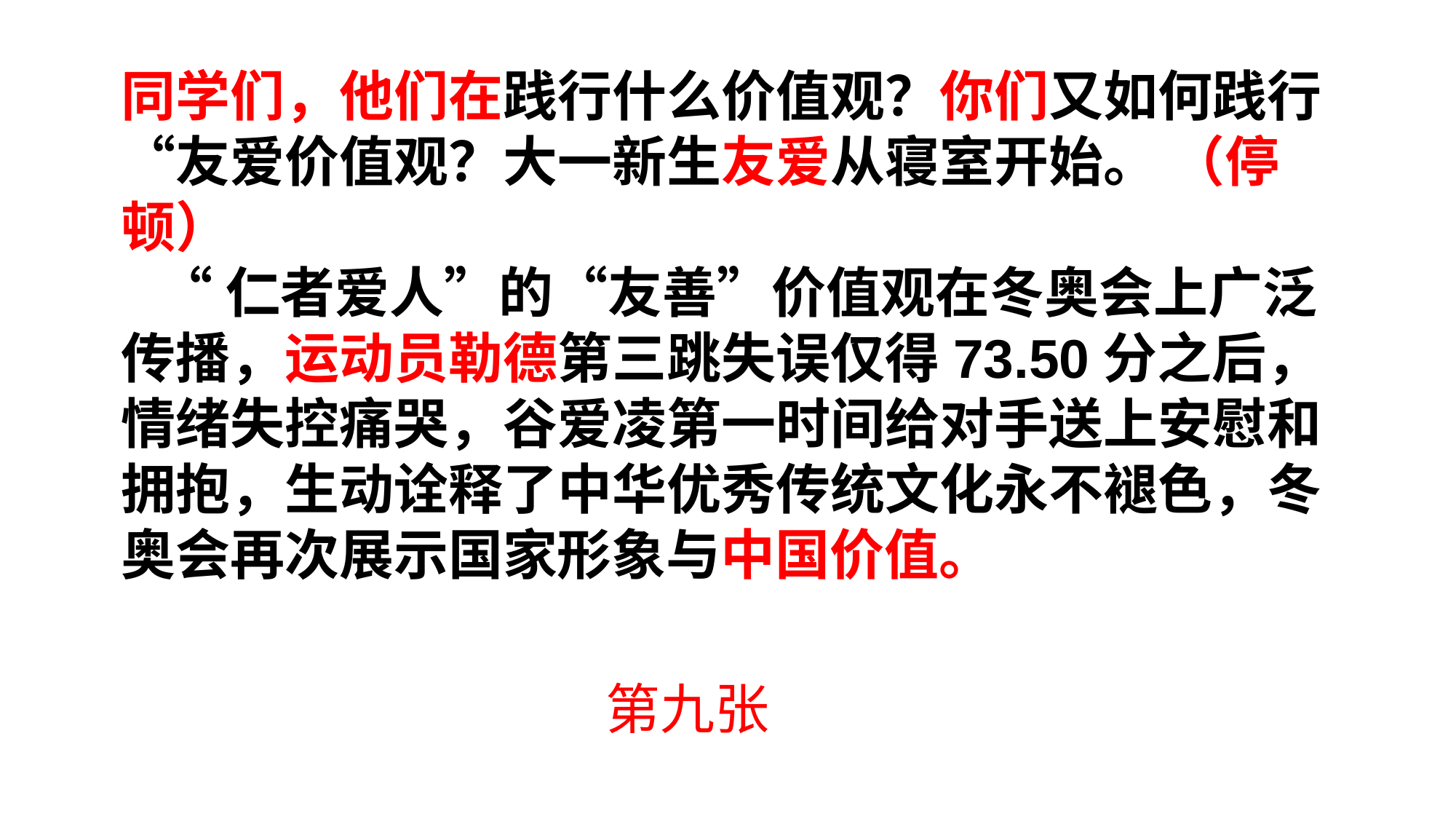

同学们，他们在践行什么价值观？你们又如何践行“友爱价值观？大一新生友爱从寝室开始。 （停顿）
   “仁者爱人”的“友善”价值观在冬奥会上广泛传播，运动员勒德第三跳失误仅得73.50分之后，情绪失控痛哭，谷爱凌第一时间给对手送上安慰和拥抱，生动诠释了中华优秀传统文化永不褪色，冬奥会再次展示国家形象与中国价值。

第九张